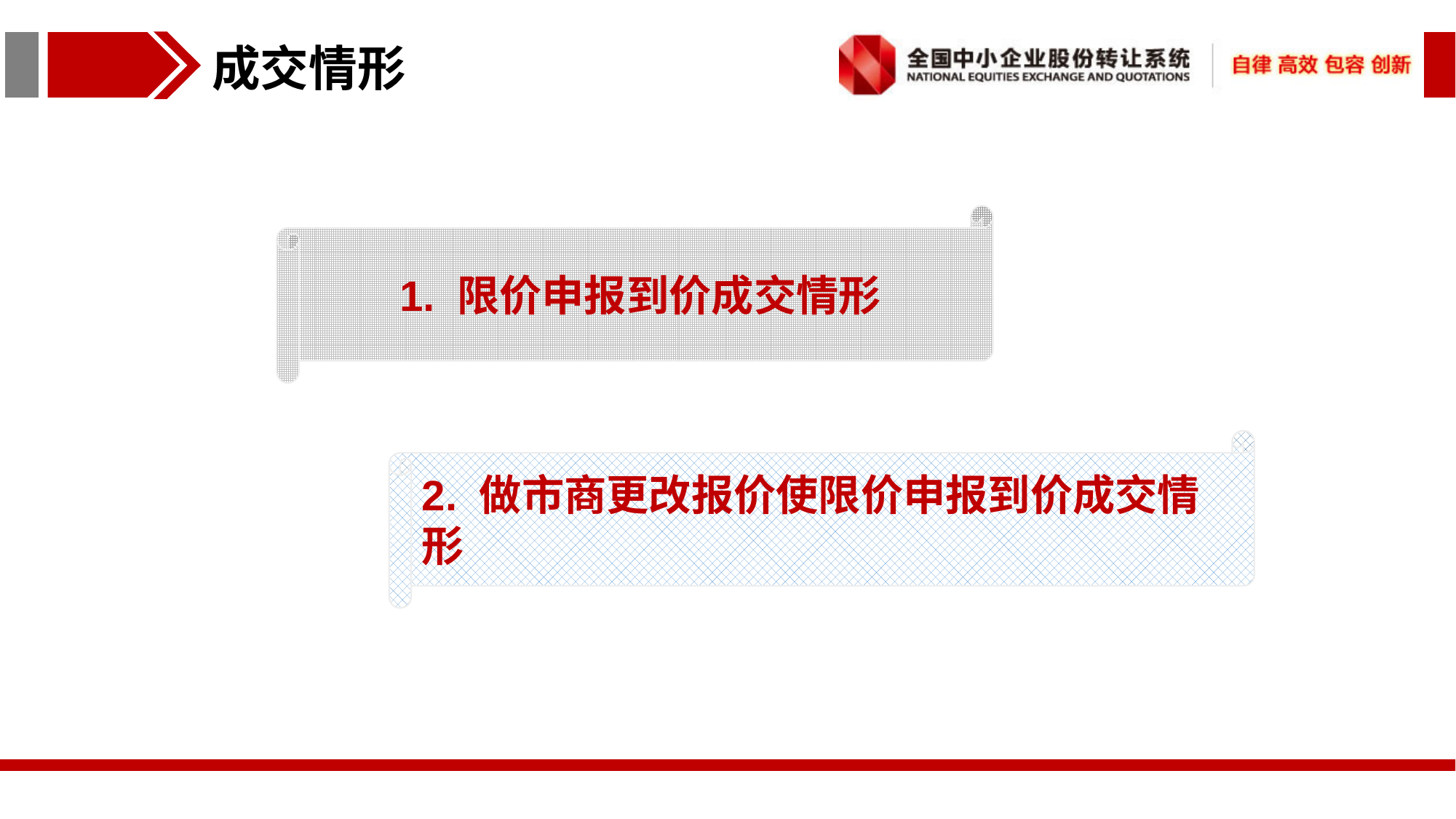

成交情形
1. 限价申报到价成交情形
2. 做市商更改报价使限价申报到价成交情形
46